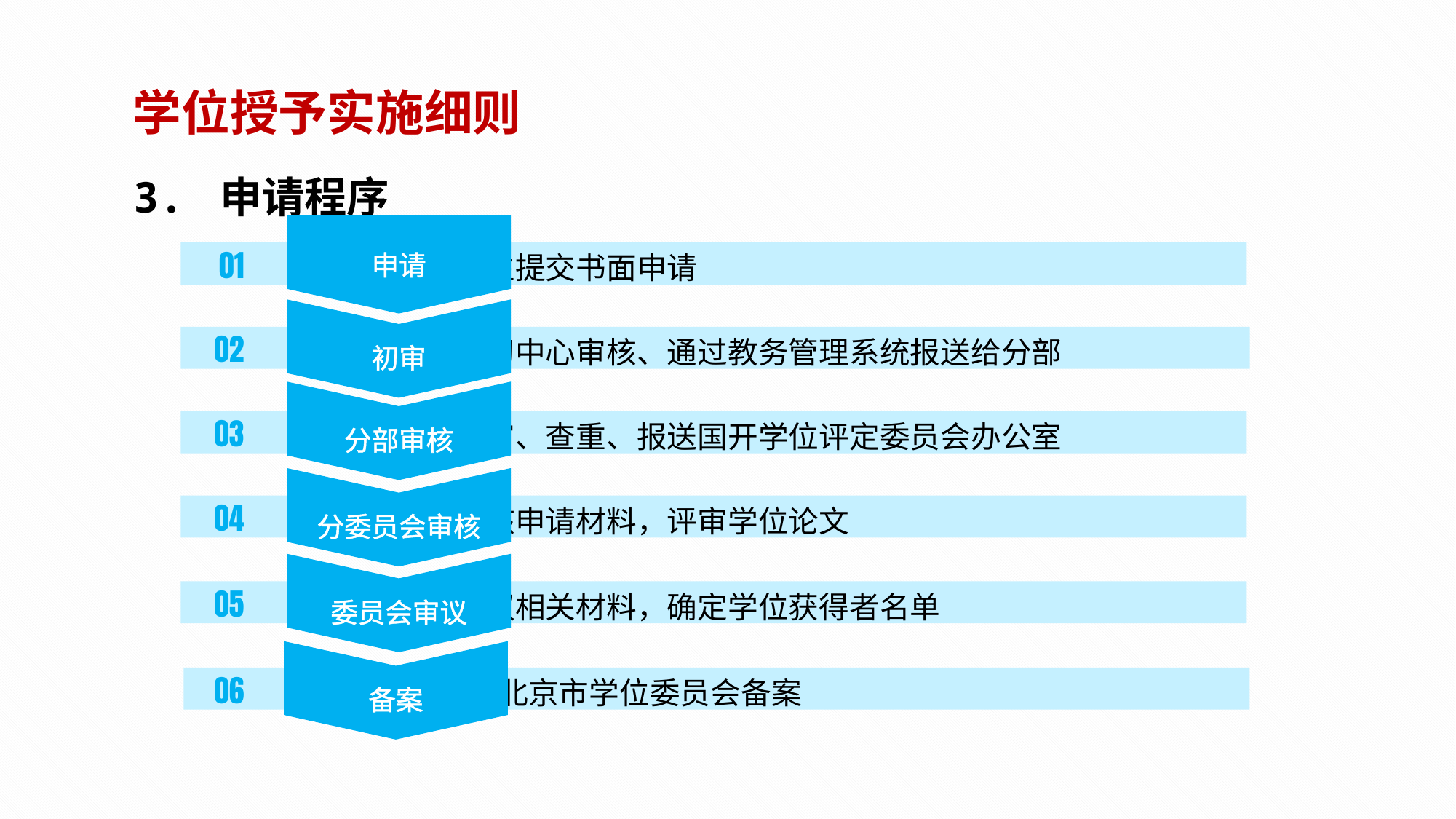

学位授予实施细则

3. 申请程序

申请
                                      学生提交书面申请
01
初审
02
                                      学习中心审核、通过教务管理系统报送给分部
分部审核
03
                                      复审、查重、报送国开学位评定委员会办公室
分委员会审核
04
                                      审核申请材料，评审学位论文
委员会审议
05
                                      审议相关材料，确定学位获得者名单
06
备案
                                、   报北京市学位委员会备案